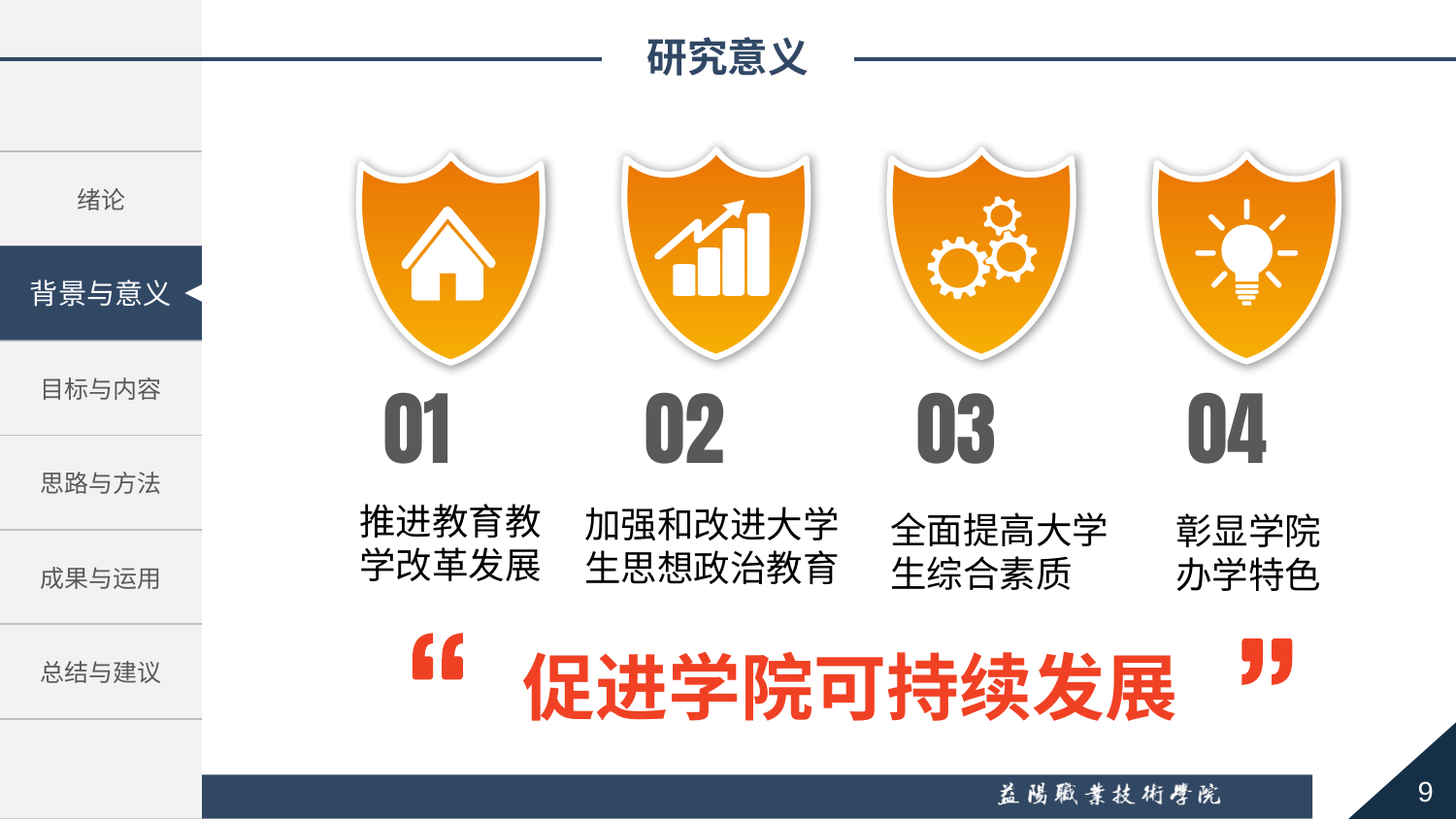

研究意义

01
02
03
04
推进教育教学改革发展
加强和改进大学生思想政治教育
全面提高大学生综合素质
彰显学院办学特色

促进学院可持续发展